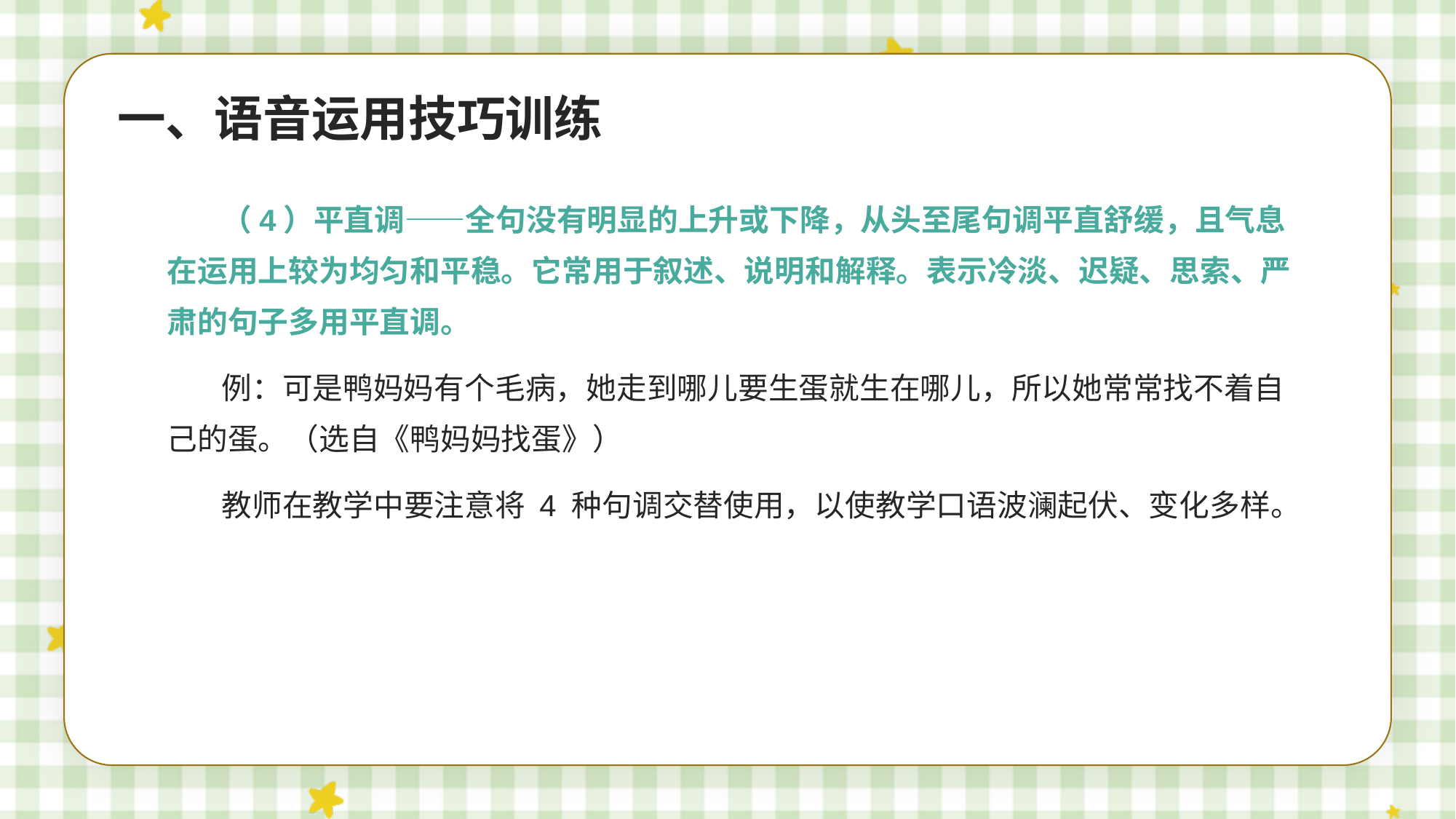

一、语音运用技巧训练
（4）平直调——全句没有明显的上升或下降，从头至尾句调平直舒缓，且气息在运用上较为均匀和平稳。它常用于叙述、说明和解释。表示冷淡、迟疑、思索、严肃的句子多用平直调。
例：可是鸭妈妈有个毛病，她走到哪儿要生蛋就生在哪儿，所以她常常找不着自己的蛋。（选自《鸭妈妈找蛋》）
教师在教学中要注意将 4 种句调交替使用，以使教学口语波澜起伏、变化多样。